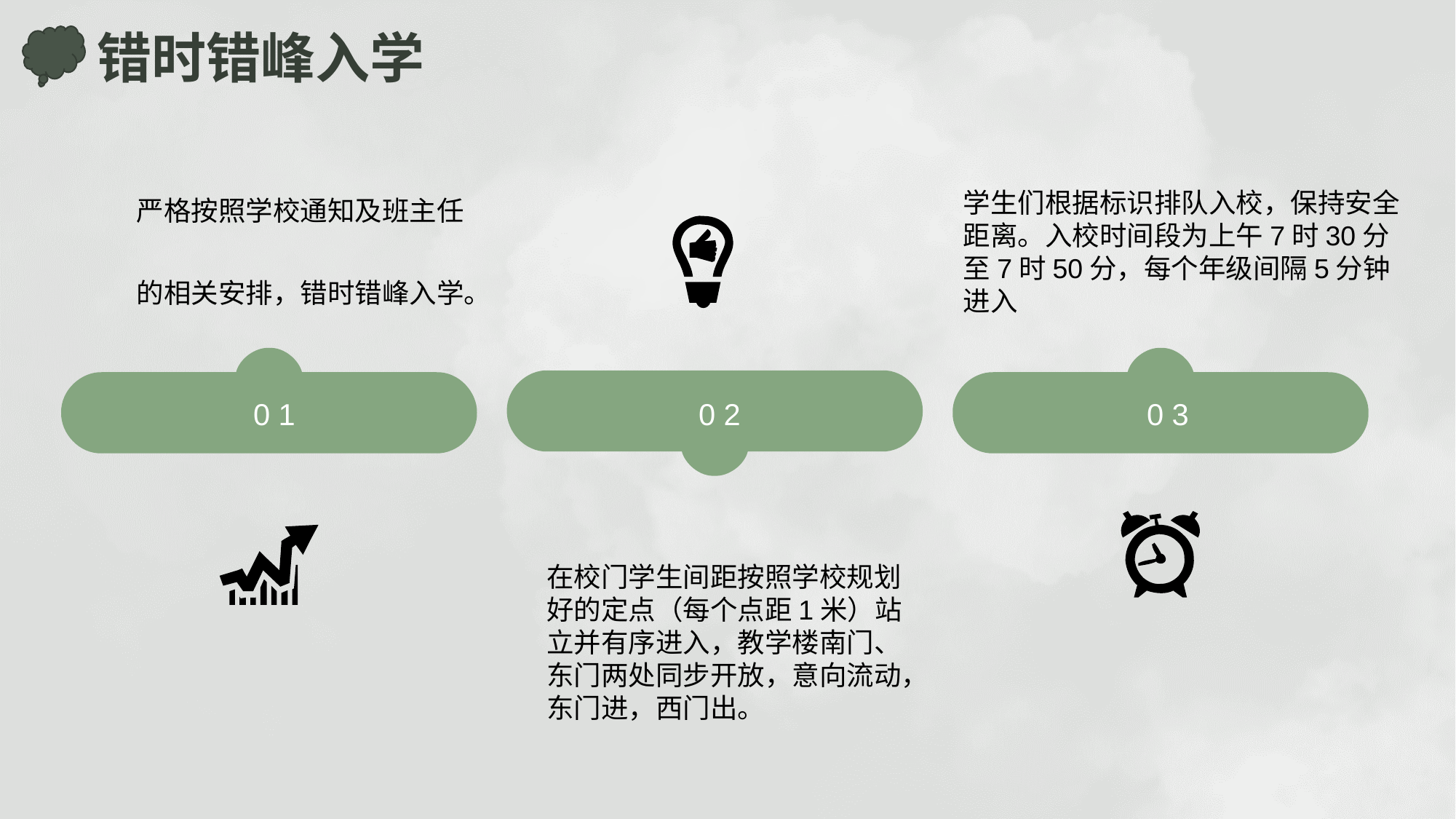

错时错峰入学

严格按照学校通知及班主任的相关安排，错时错峰入学。
学生们根据标识排队入校，保持安全距离。入校时间段为上午7时30分至7时50分，每个年级间隔5分钟进入

0 1

0 3

0 2

在校门学生间距按照学校规划好的定点（每个点距1米）站立并有序进入，教学楼南门、东门两处同步开放，意向流动，东门进，西门出。